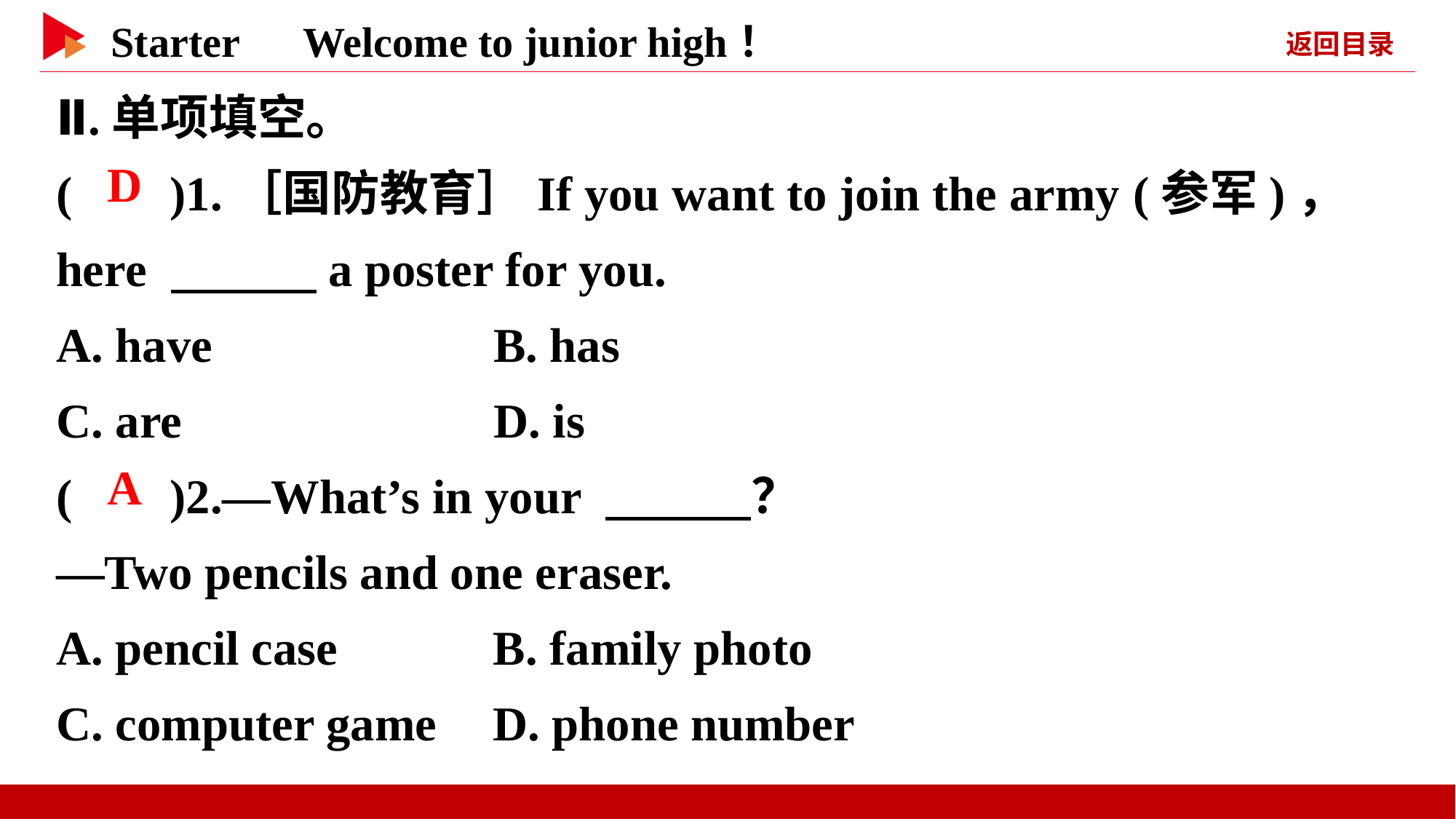

Ⅱ.单项填空。
(        )1.［国防教育］If you want to join the army (参军)， here 　　　a poster for you.
A. have	                  B. has
C. are	                  D. is
(        )2.—What’s in your 　　　？
—Two pencils and one eraser.
A. pencil case	         B. family photo
C. computer game	D. phone number
   D
   A